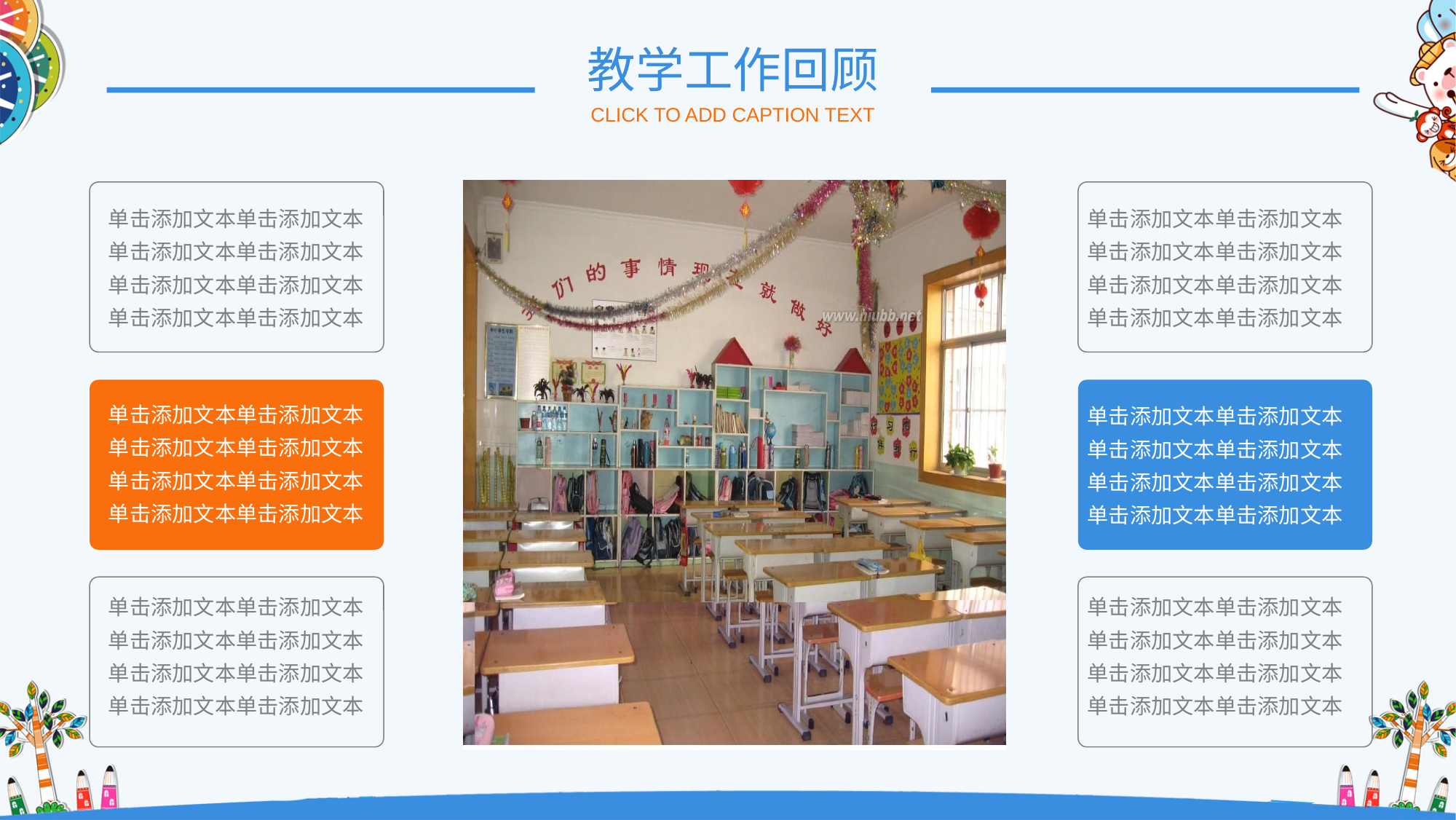

教学工作回顾

CLICK TO ADD CAPTION TEXT

单击添加文本单击添加文本单击添加文本单击添加文本单击添加文本单击添加文本单击添加文本单击添加文本
单击添加文本单击添加文本单击添加文本单击添加文本单击添加文本单击添加文本单击添加文本单击添加文本

单击添加文本单击添加文本单击添加文本单击添加文本单击添加文本单击添加文本单击添加文本单击添加文本
单击添加文本单击添加文本单击添加文本单击添加文本单击添加文本单击添加文本单击添加文本单击添加文本

单击添加文本单击添加文本单击添加文本单击添加文本单击添加文本单击添加文本单击添加文本单击添加文本
单击添加文本单击添加文本单击添加文本单击添加文本单击添加文本单击添加文本单击添加文本单击添加文本